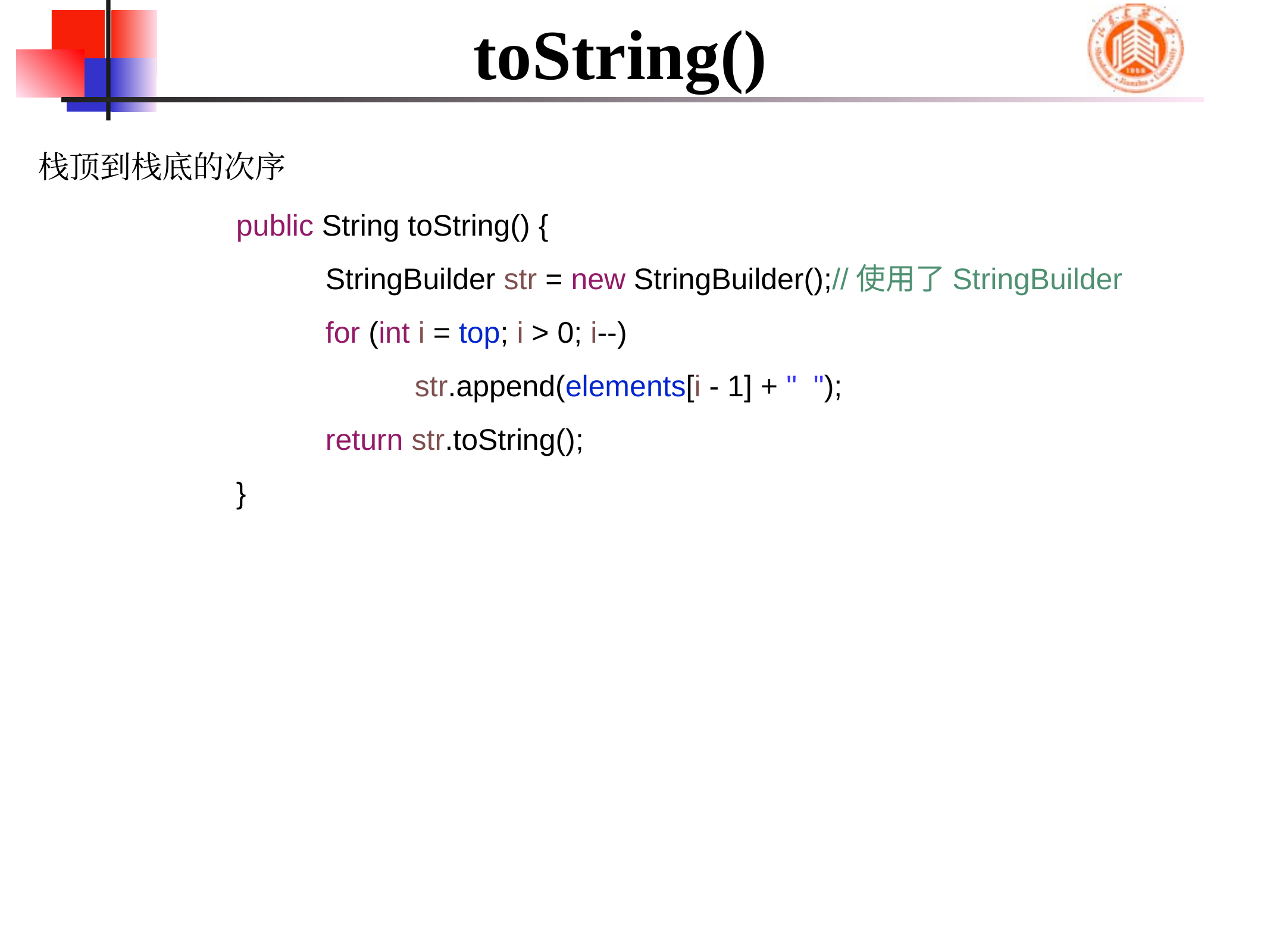

# toString()
栈顶到栈底的次序
	public String toString() {
		StringBuilder str = new StringBuilder();//使用了StringBuilder
		for (int i = top; i > 0; i--)
			str.append(elements[i - 1] + "  ");
		return str.toString();
	}